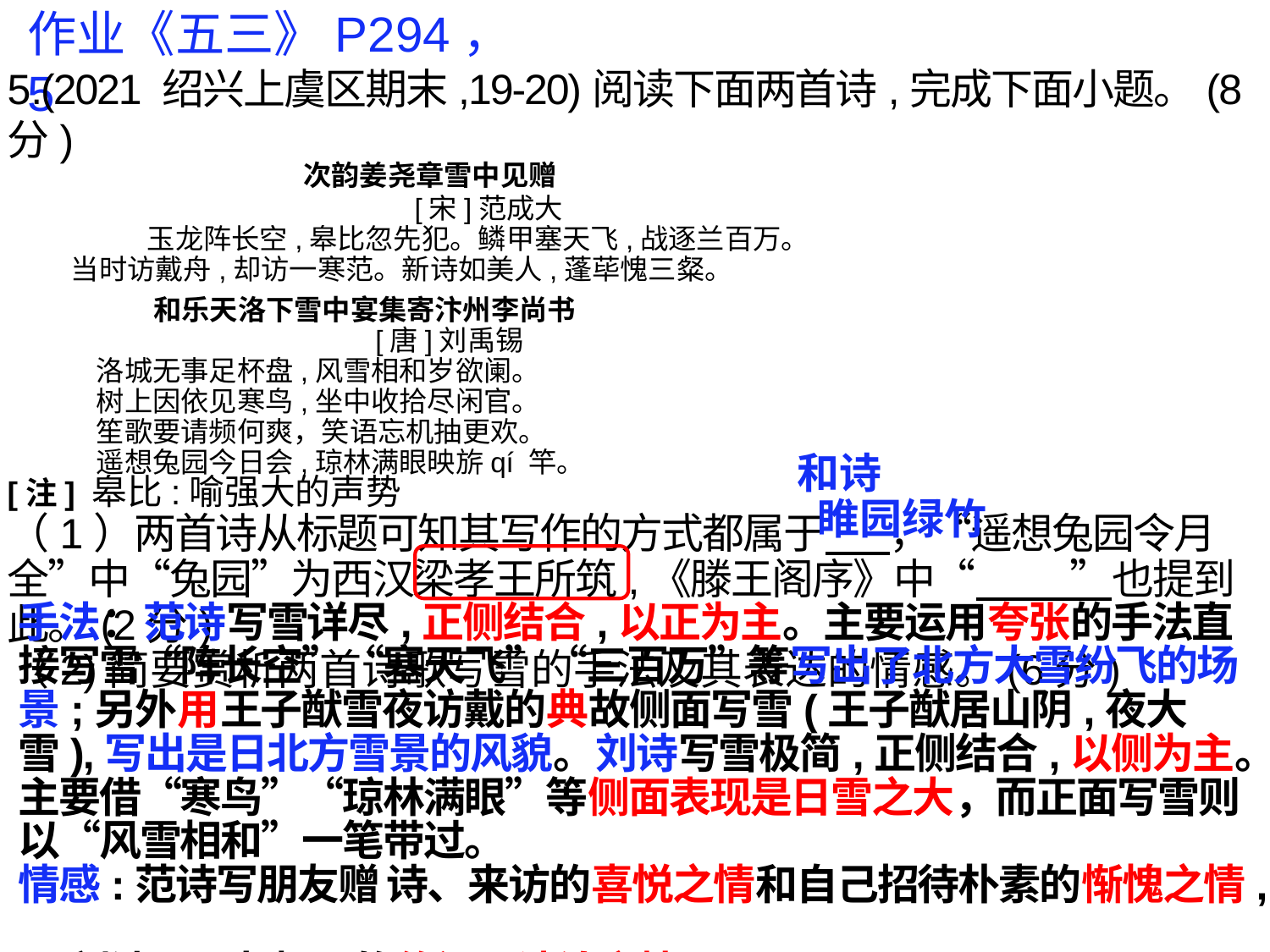

作业《五三》P294，5
5.(2021 绍兴上虞区期末,19-20)阅读下面两首诗,完成下面小题。(8分)
                                次韵姜尧章雪中见赠
                                                    [宋]范成大
                     玉龙阵长空,皋比忽先犯。鳞甲塞天飞,战逐兰百万。
         当时访戴舟,却访一寒范。新诗如美人,蓬荜愧三粲。
                      和乐天洛下雪中宴集寄汴州李尚书
                                               [唐]刘禹锡
             洛城无事足杯盘,风雪相和岁欲阑。
             树上因依见寒鸟,坐中收拾尽闲官。
             笙歌要请频何爽，笑语忘机抽更欢。
             遥想兔园今日会,琼林满眼映旂qí 竿。
[注] 皋比:喻强大的声势
（1）两首诗从标题可知其写作的方式都属于        ，“遥想兔园令月全”中“兔园”为西汉梁孝王所筑,《滕王阁序》中“            ”也提到此。(2分)
（2)简要赏析两首诗歌写雪的手法及其表达的情感。(6分)
和诗
睢园绿竹

手法：范诗写雪详尽,正侧结合,以正为主。主要运用夸张的手法直接写雪“阵长空”“塞天飞”“三百万”等写出了北方大雪纷飞的场景;另外用王子猷雪夜访戴的典故侧面写雪(王子猷居山阴,夜大雪),写出是日北方雪景的风貌。刘诗写雪极简,正侧结合,以侧为主。主要借“寒鸟”“琼林满眼”等侧面表现是日雪之大，而正面写雪则以“风雪相和”一笔带过。
情感:范诗写朋友赠 诗、来访的喜悦之情和自己招待朴素的惭愧之情,
     刘诗写朋友相聚的悠闲、淡泊之情。